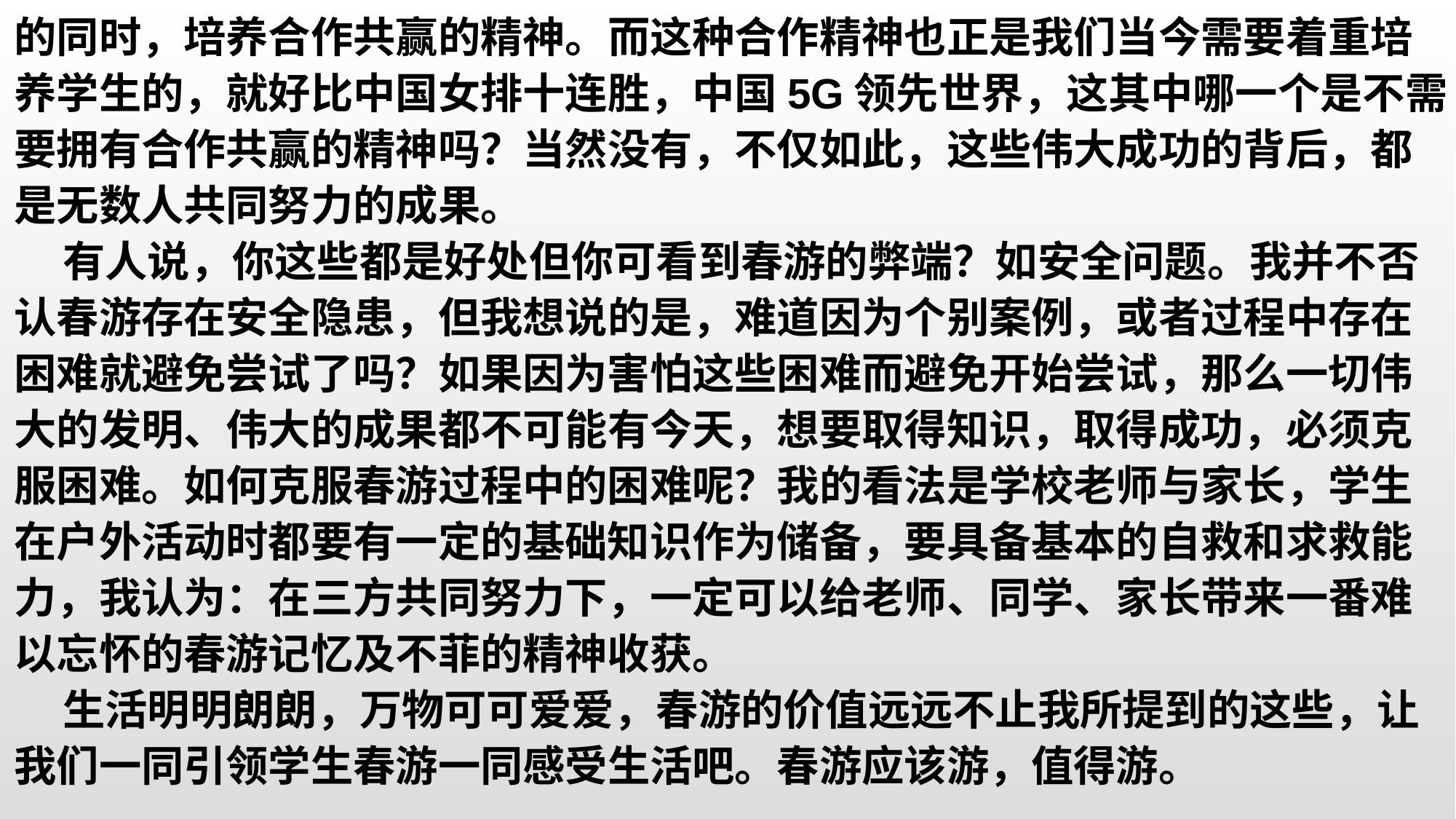

的同时，培养合作共赢的精神。而这种合作精神也正是我们当今需要着重培养学生的，就好比中国女排十连胜，中国5G领先世界，这其中哪一个是不需要拥有合作共赢的精神吗？当然没有，不仅如此，这些伟大成功的背后，都是无数人共同努力的成果。
    有人说，你这些都是好处但你可看到春游的弊端？如安全问题。我并不否认春游存在安全隐患，但我想说的是，难道因为个别案例，或者过程中存在困难就避免尝试了吗？如果因为害怕这些困难而避免开始尝试，那么一切伟大的发明、伟大的成果都不可能有今天，想要取得知识，取得成功，必须克服困难。如何克服春游过程中的困难呢？我的看法是学校老师与家长，学生在户外活动时都要有一定的基础知识作为储备，要具备基本的自救和求救能力，我认为：在三方共同努力下，一定可以给老师、同学、家长带来一番难以忘怀的春游记忆及不菲的精神收获。
    生活明明朗朗，万物可可爱爱，春游的价值远远不止我所提到的这些，让我们一同引领学生春游一同感受生活吧。春游应该游，值得游。